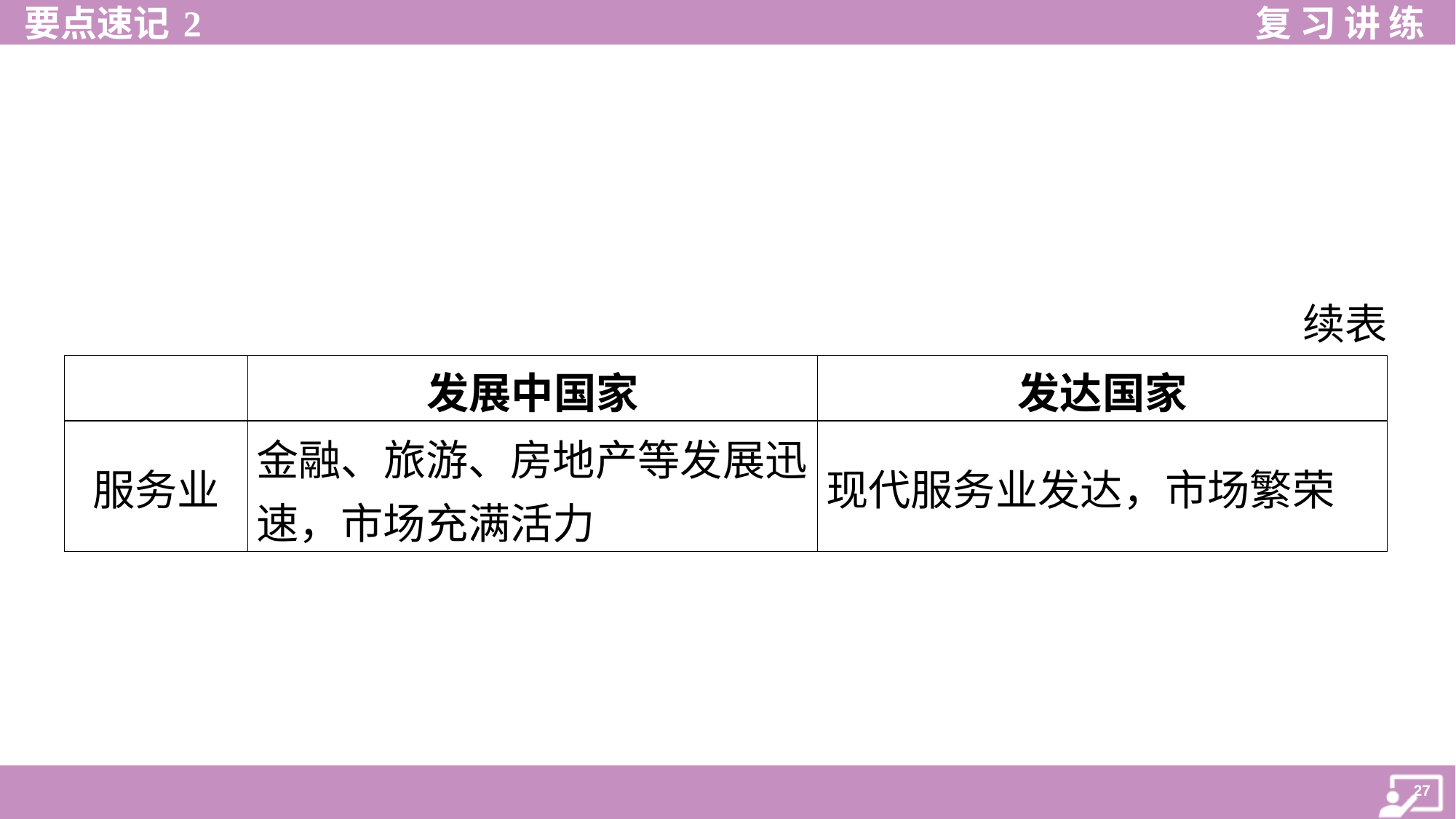

续表
|  | 发展中国家 | 发达国家 |
| --- | --- | --- |
| 服务业 | 金融、旅游、房地产等发展迅 速，市场充满活力 | 现代服务业发达，市场繁荣 |